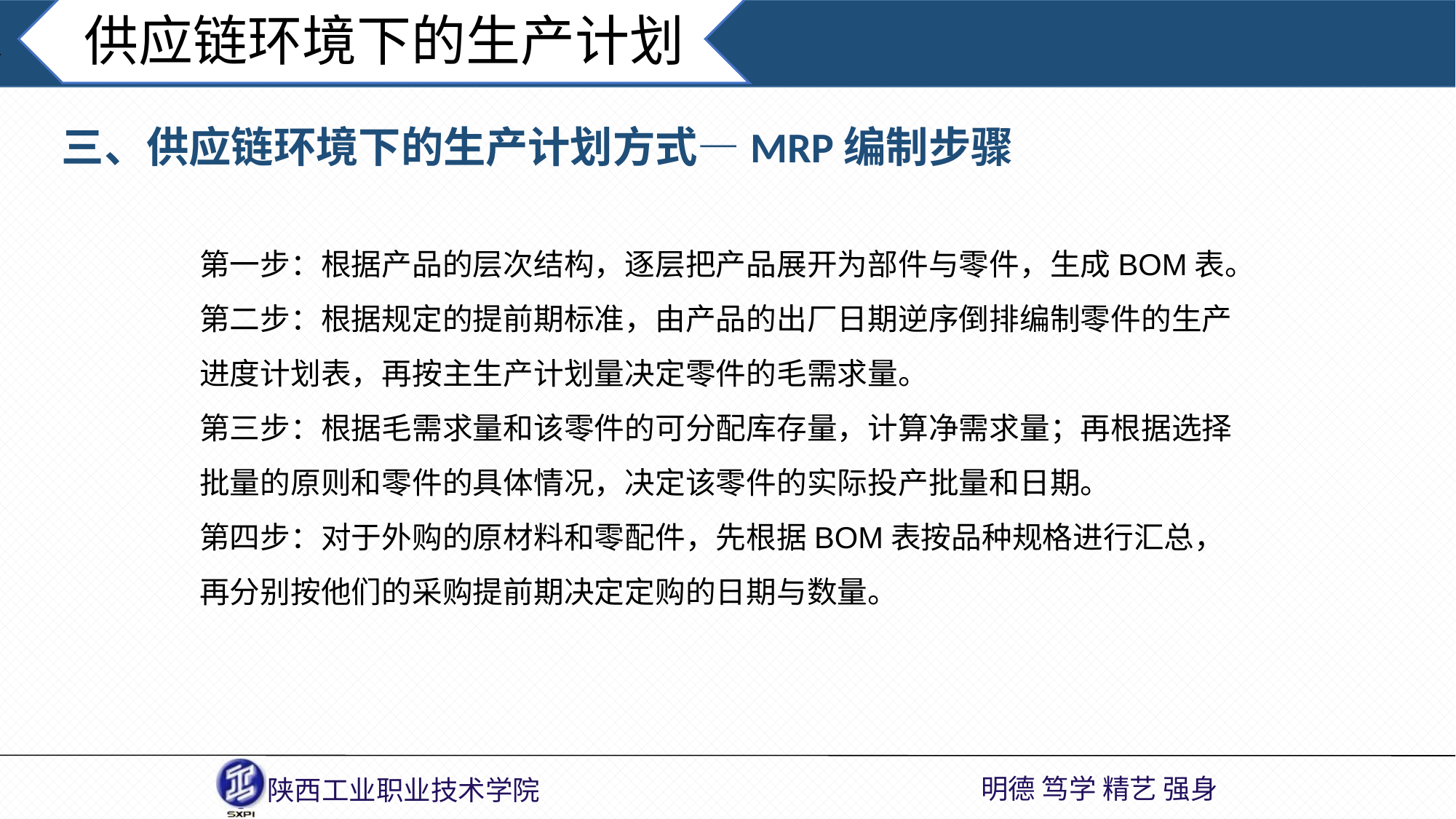

供应链环境下的生产计划

三、供应链环境下的生产计划方式—MRP编制步骤

第一步：根据产品的层次结构，逐层把产品展开为部件与零件，生成BOM表。
第二步：根据规定的提前期标准，由产品的出厂日期逆序倒排编制零件的生产进度计划表，再按主生产计划量决定零件的毛需求量。
第三步：根据毛需求量和该零件的可分配库存量，计算净需求量；再根据选择批量的原则和零件的具体情况，决定该零件的实际投产批量和日期。
第四步：对于外购的原材料和零配件，先根据BOM表按品种规格进行汇总，再分别按他们的采购提前期决定定购的日期与数量。